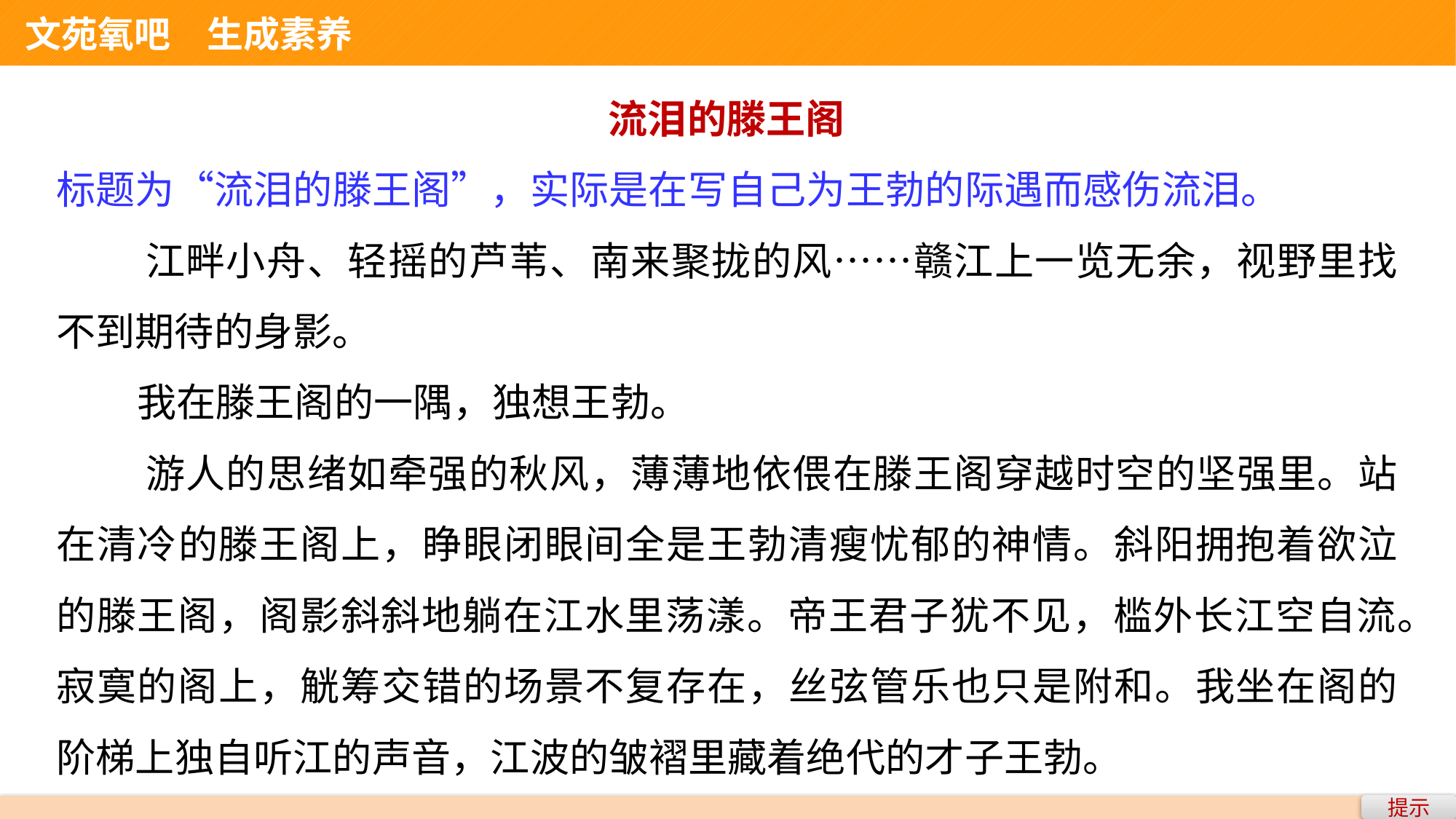

文苑氧吧　生成素养
流泪的滕王阁
标题为“流泪的滕王阁”，实际是在写自己为王勃的际遇而感伤流泪。
        江畔小舟、轻摇的芦苇、南来聚拢的风……赣江上一览无余，视野里找不到期待的身影。
        我在滕王阁的一隅，独想王勃。
        游人的思绪如牵强的秋风，薄薄地依偎在滕王阁穿越时空的坚强里。站在清冷的滕王阁上，睁眼闭眼间全是王勃清瘦忧郁的神情。斜阳拥抱着欲泣的滕王阁，阁影斜斜地躺在江水里荡漾。帝王君子犹不见，槛外长江空自流。寂寞的阁上，觥筹交错的场景不复存在，丝弦管乐也只是附和。我坐在阁的阶梯上独自听江的声音，江波的皱褶里藏着绝代的才子王勃。
提示